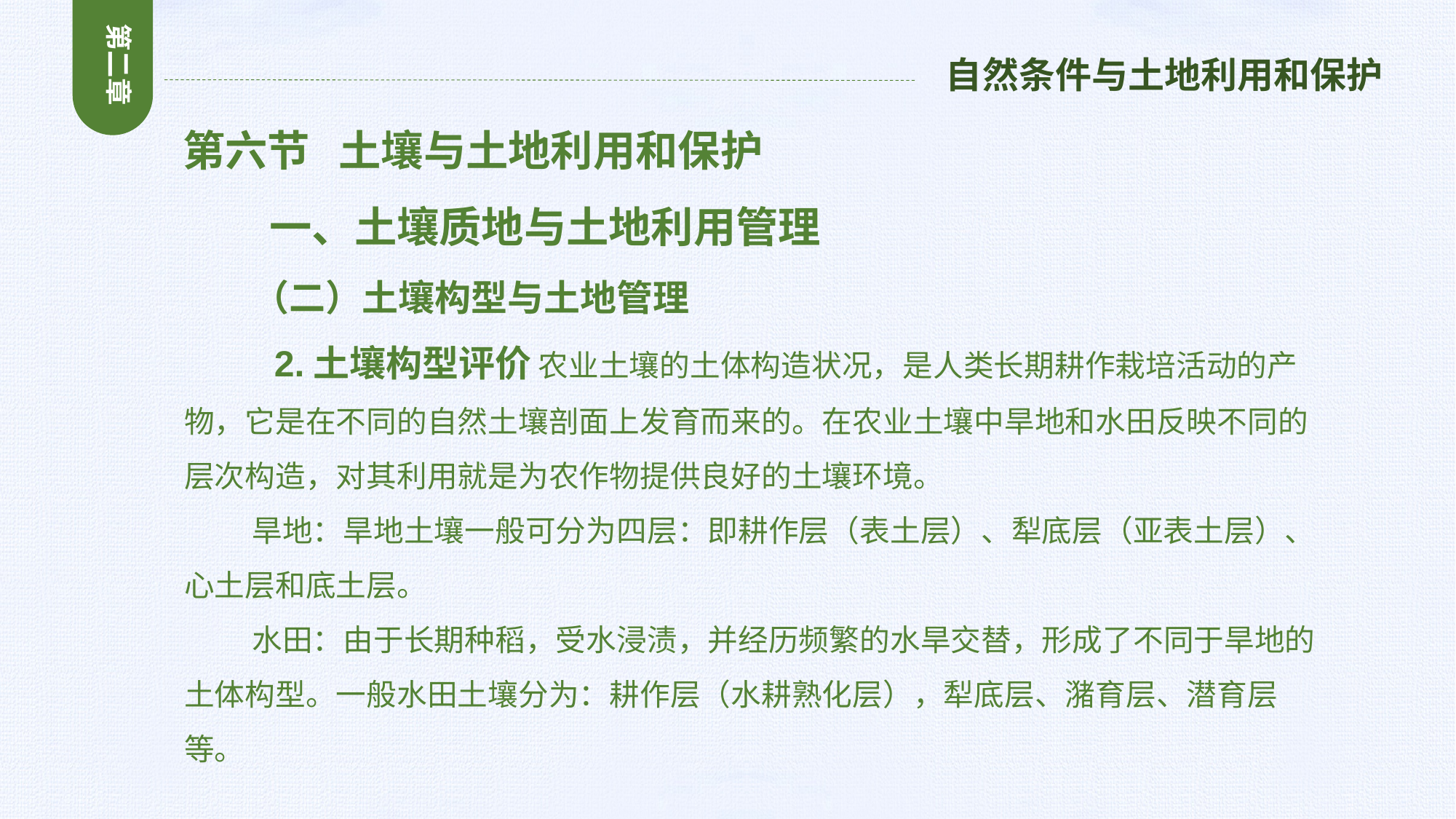

第二章
自然条件与土地利用和保护
 第六节   土壤与土地利用和保护
          一、土壤质地与土地利用管理
          （二）土壤构型与土地管理
         2.土壤构型评价 农业土壤的土体构造状况，是人类长期耕作栽培活动的产物，它是在不同的自然土壤剖面上发育而来的。在农业土壤中旱地和水田反映不同的层次构造，对其利用就是为农作物提供良好的土壤环境。
         旱地：旱地土壤一般可分为四层：即耕作层（表土层）、犁底层（亚表土层）、心土层和底土层。
         水田：由于长期种稻，受水浸渍，并经历频繁的水旱交替，形成了不同于旱地的土体构型。一般水田土壤分为：耕作层（水耕熟化层），犁底层、潴育层、潜育层等。